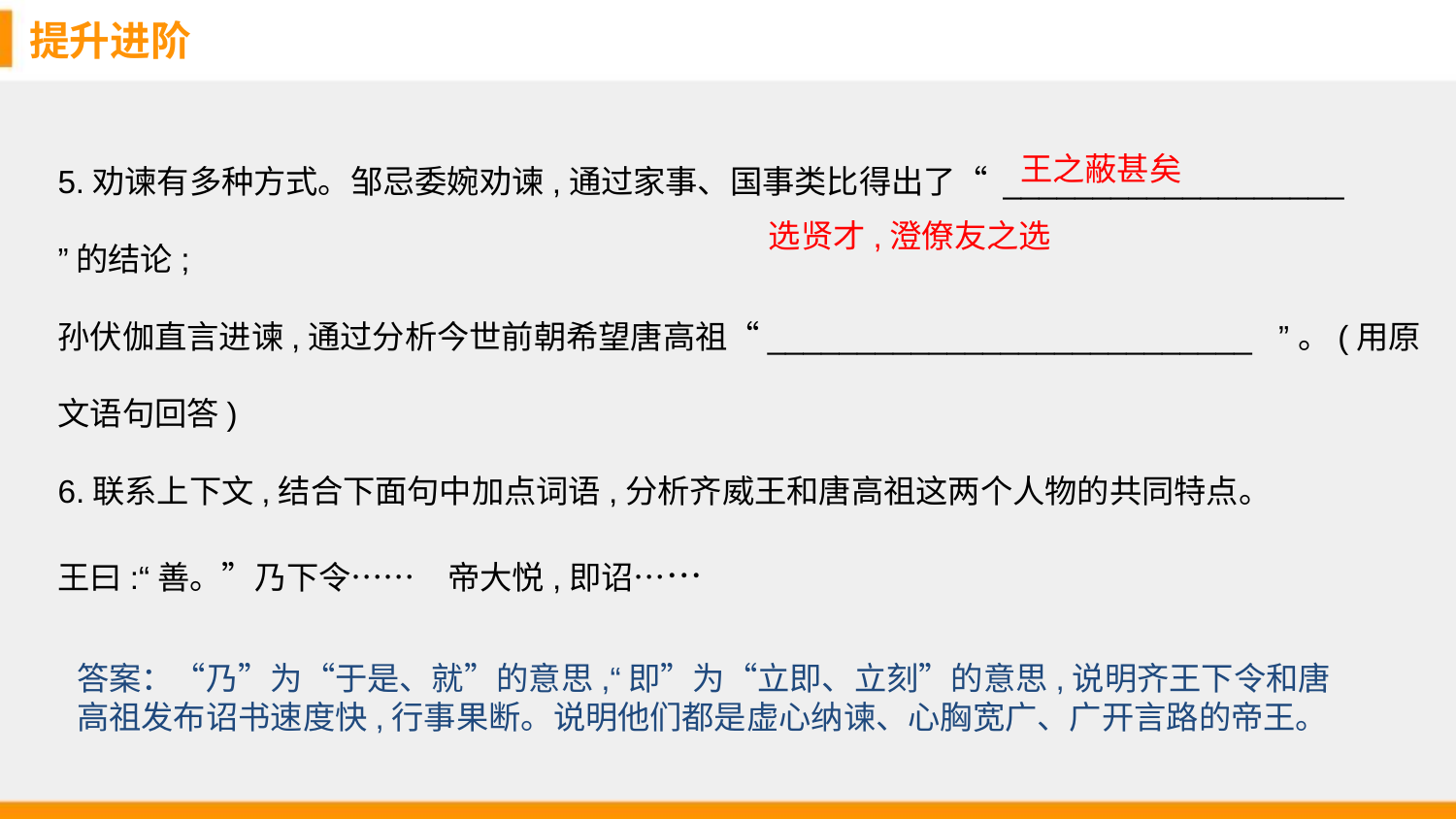

提升进阶
5.劝谏有多种方式。邹忌委婉劝谏,通过家事、国事类比得出了“ ___________________    ”的结论;
孙伏伽直言进谏,通过分析今世前朝希望唐高祖“___________________________   ”。(用原文语句回答)
6.联系上下文,结合下面句中加点词语,分析齐威王和唐高祖这两个人物的共同特点。
王曰:“善。”乃下令……　帝大悦,即诏……
王之蔽甚矣
选贤才,澄僚友之选
答案：“乃”为“于是、就”的意思,“即”为“立即、立刻”的意思,说明齐王下令和唐高祖发布诏书速度快,行事果断。说明他们都是虚心纳谏、心胸宽广、广开言路的帝王。